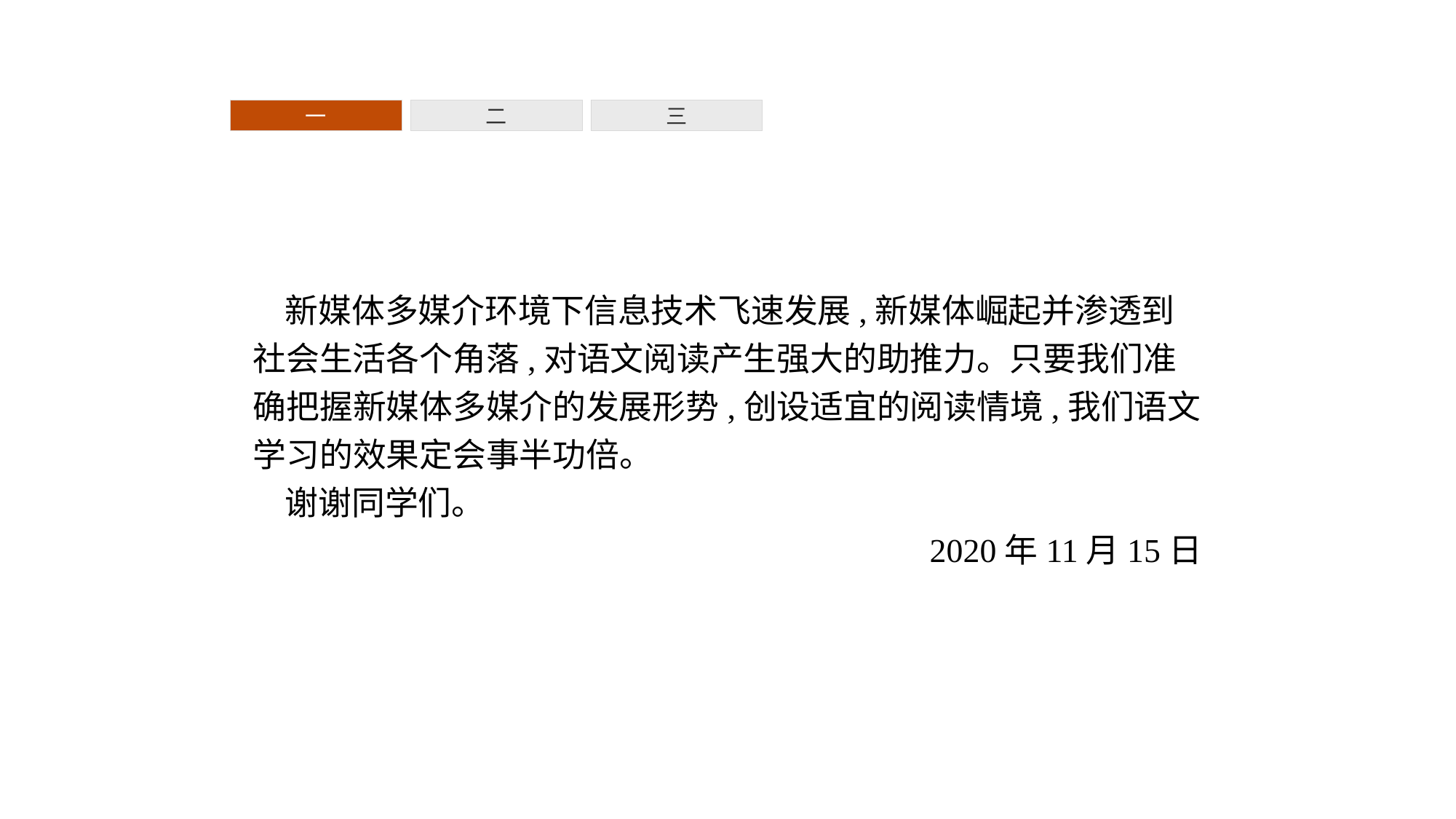

一
二
三
新媒体多媒介环境下信息技术飞速发展,新媒体崛起并渗透到社会生活各个角落,对语文阅读产生强大的助推力。只要我们准确把握新媒体多媒介的发展形势,创设适宜的阅读情境,我们语文学习的效果定会事半功倍。
谢谢同学们。
2020年11月15日